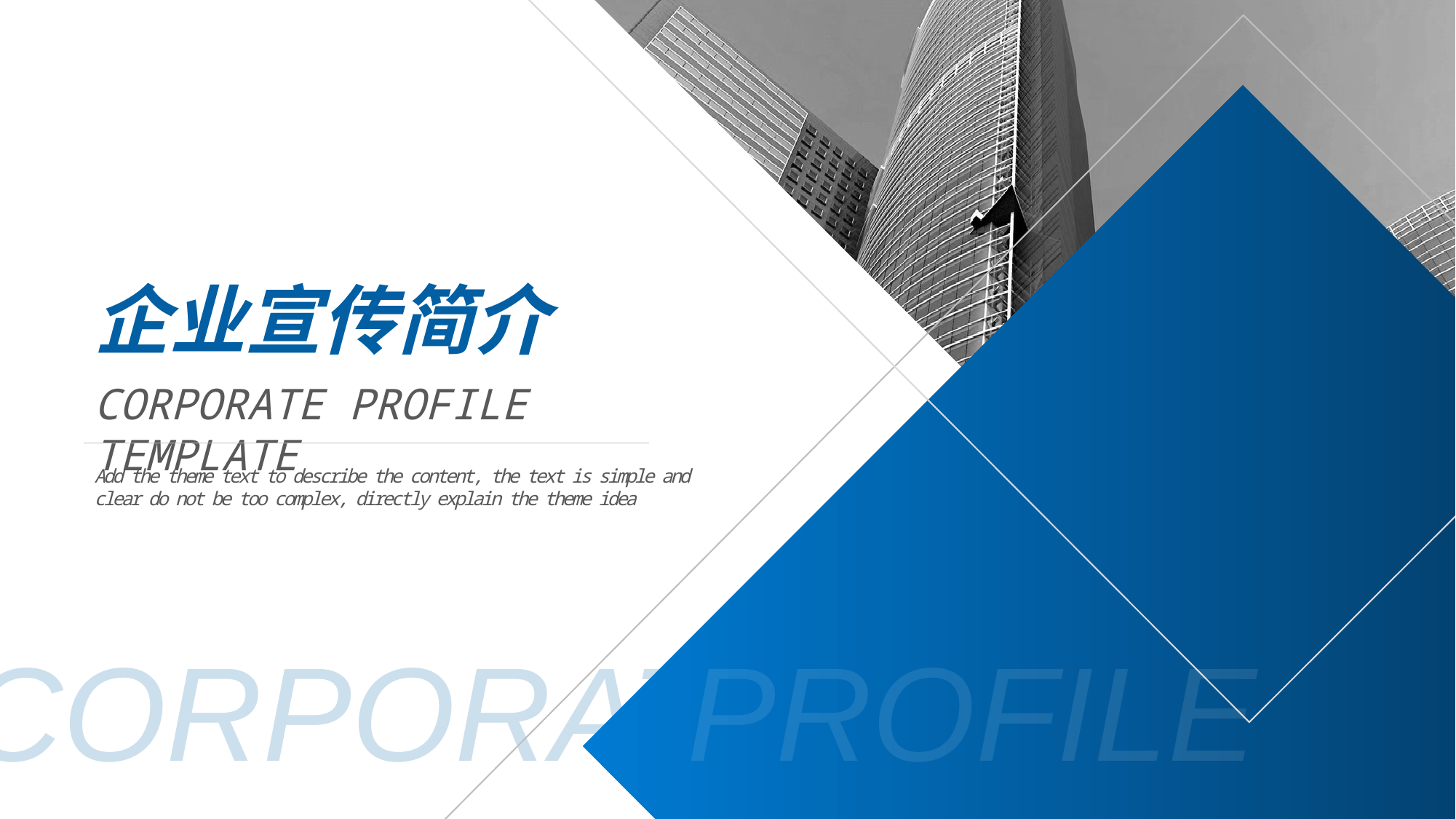

企业宣传简介
CORPORATE PROFILE TEMPLATE
Add the theme text to describe the content, the text is simple and clear do not be too complex, directly explain the theme idea
CORPORATE
PROFILE